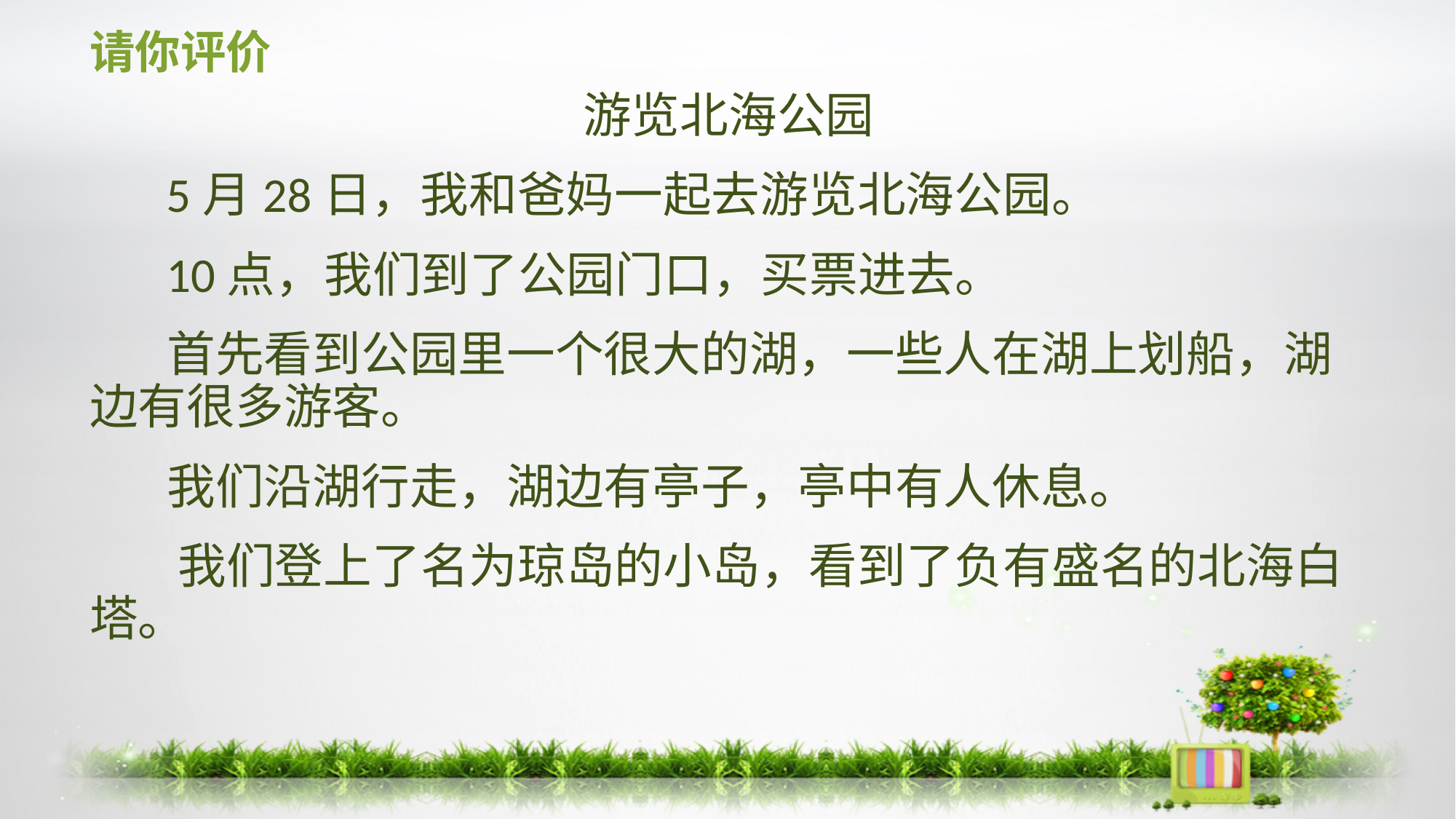

# 请你评价
游览北海公园
       5月28日，我和爸妈一起去游览北海公园。
       10点，我们到了公园门口，买票进去。
      首先看到公园里一个很大的湖，一些人在湖上划船，湖边有很多游客。
      我们沿湖行走，湖边有亭子，亭中有人休息。
       我们登上了名为琼岛的小岛，看到了负有盛名的北海白塔。